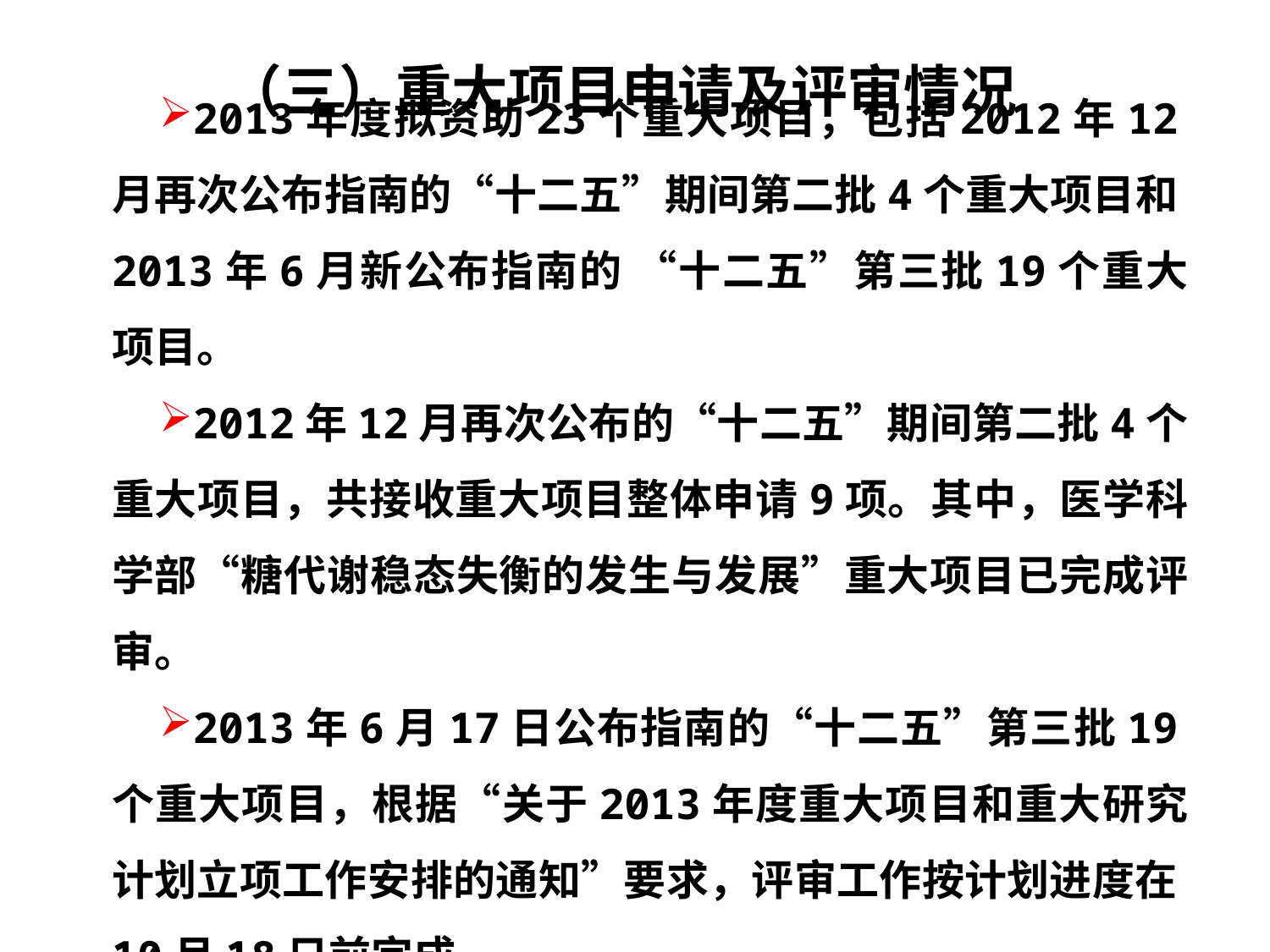

（三）重大项目申请及评审情况
2013年度拟资助23个重大项目，包括2012年12月再次公布指南的“十二五”期间第二批4个重大项目和2013年6月新公布指南的 “十二五”第三批19个重大项目。
2012年12月再次公布的“十二五”期间第二批4个重大项目，共接收重大项目整体申请9项。其中，医学科学部“糖代谢稳态失衡的发生与发展”重大项目已完成评审。
2013年6月17日公布指南的“十二五”第三批19个重大项目，根据“关于2013年度重大项目和重大研究计划立项工作安排的通知”要求，评审工作按计划进度在10月18日前完成。